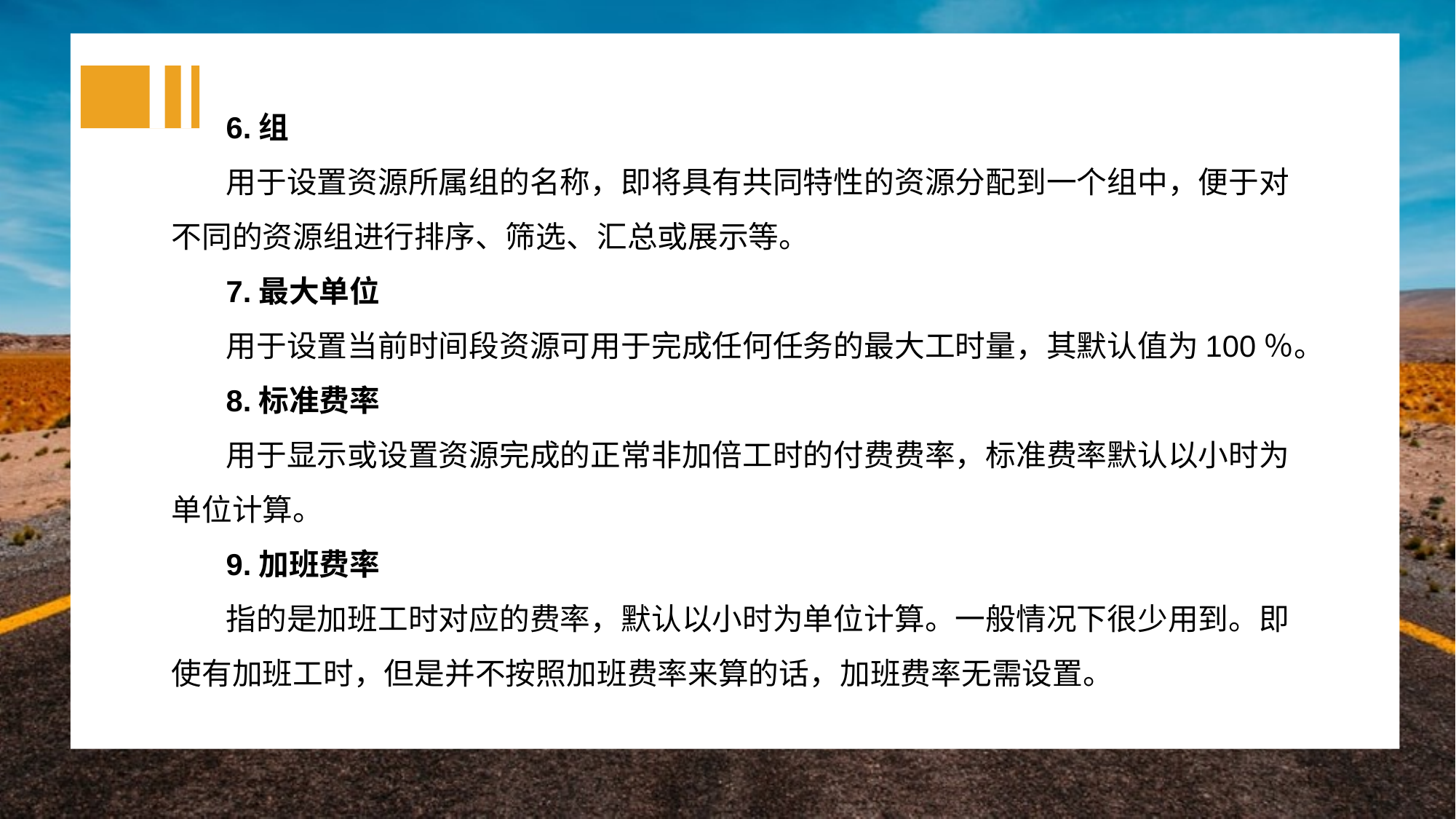

6.组
用于设置资源所属组的名称，即将具有共同特性的资源分配到一个组中，便于对不同的资源组进行排序、筛选、汇总或展示等。
7.最大单位
用于设置当前时间段资源可用于完成任何任务的最大工时量，其默认值为100％。
8.标准费率
用于显示或设置资源完成的正常非加倍工时的付费费率，标准费率默认以小时为单位计算。
9.加班费率
指的是加班工时对应的费率，默认以小时为单位计算。一般情况下很少用到。即使有加班工时，但是并不按照加班费率来算的话，加班费率无需设置。